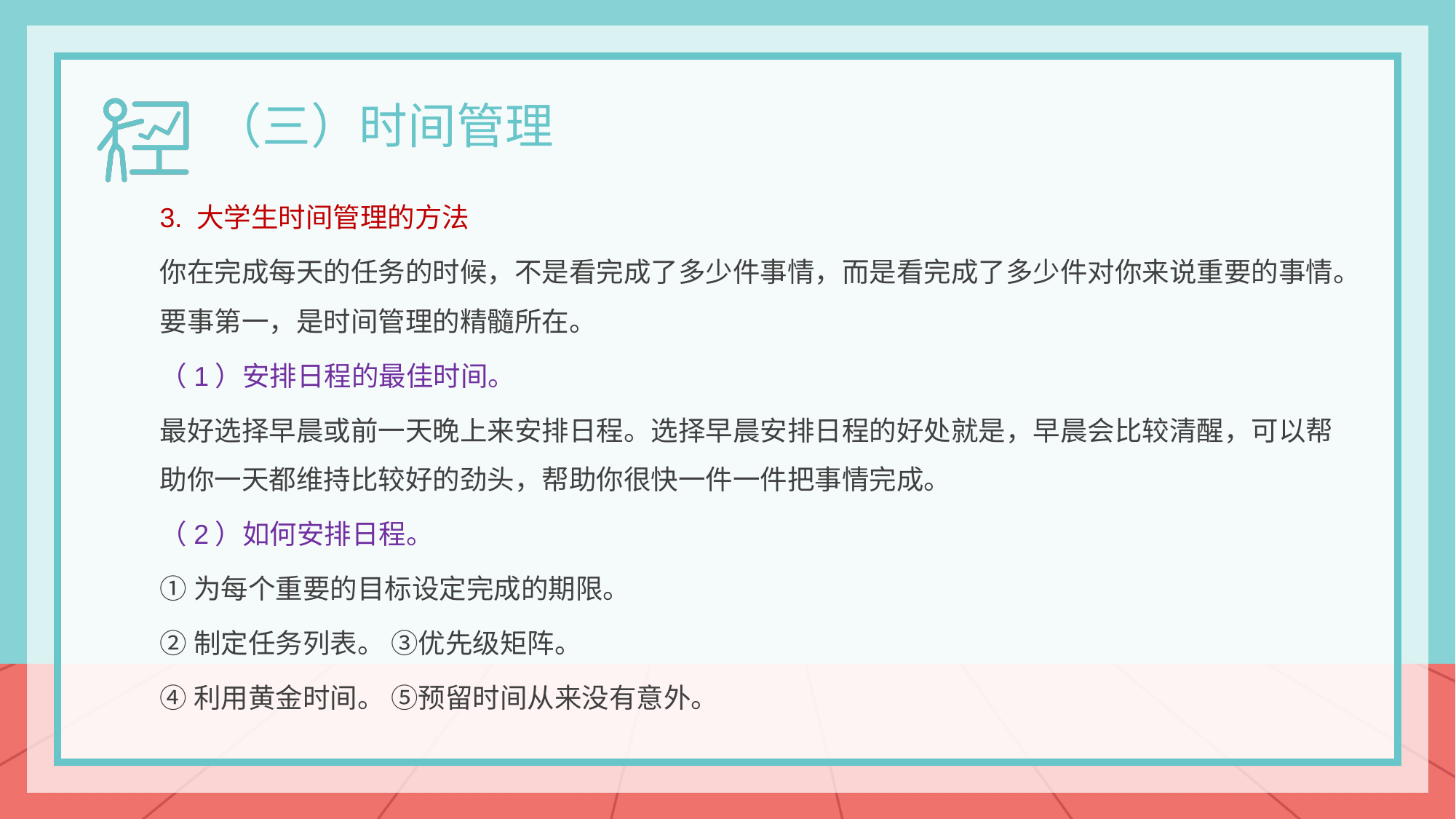

（三）时间管理
3. 大学生时间管理的方法
你在完成每天的任务的时候，不是看完成了多少件事情，而是看完成了多少件对你来说重要的事情。要事第一，是时间管理的精髓所在。
（1）安排日程的最佳时间。
最好选择早晨或前一天晚上来安排日程。选择早晨安排日程的好处就是，早晨会比较清醒，可以帮助你一天都维持比较好的劲头，帮助你很快一件一件把事情完成。
（2）如何安排日程。
①为每个重要的目标设定完成的期限。
②制定任务列表。 ③优先级矩阵。
④利用黄金时间。 ⑤预留时间从来没有意外。